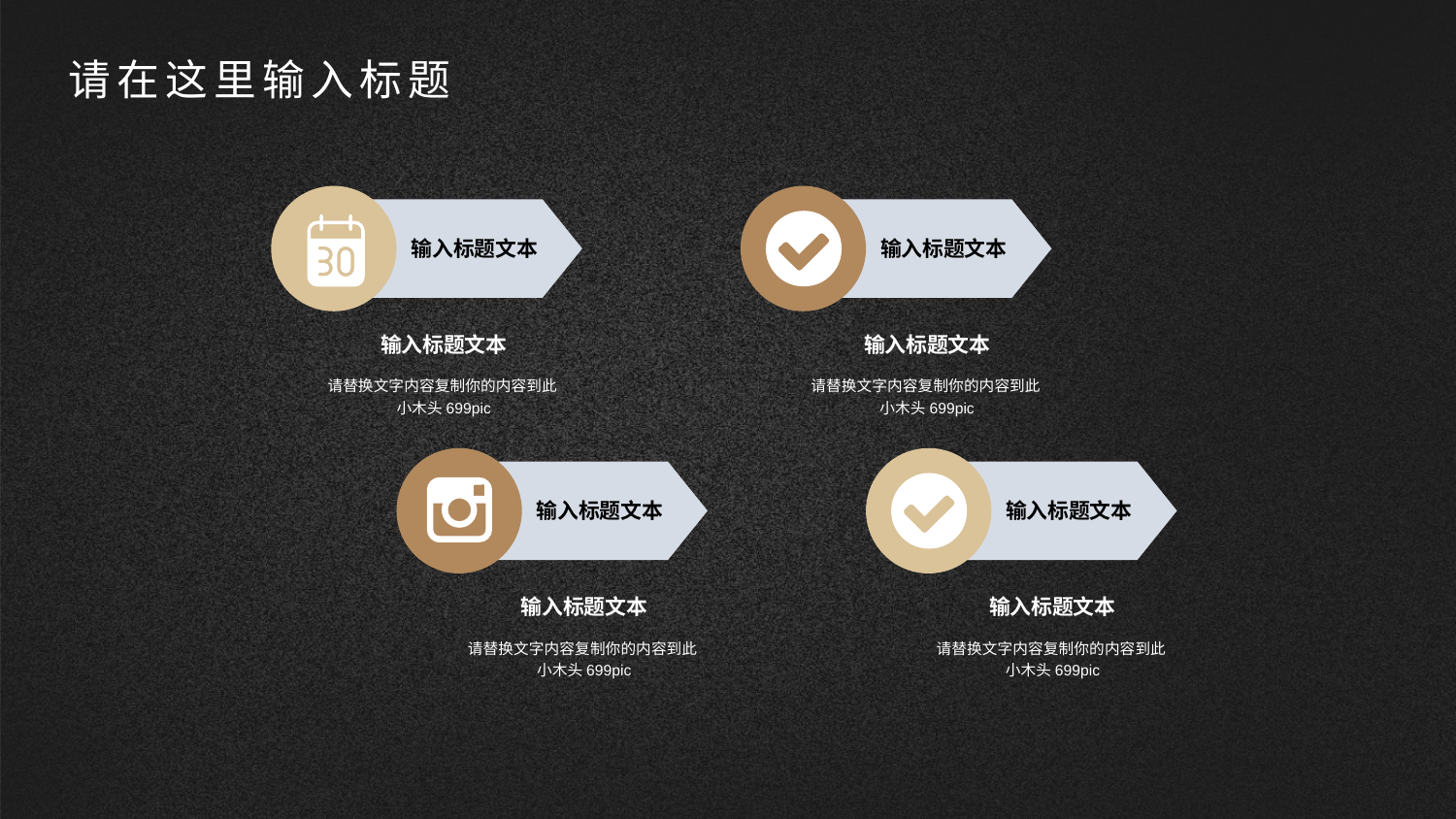

请在这里输入标题

    输入标题文本

输入标题文本
请替换文字内容复制你的内容到此
小木头699pic

    输入标题文本

输入标题文本
请替换文字内容复制你的内容到此
小木头699pic

    输入标题文本

输入标题文本
请替换文字内容复制你的内容到此
小木头699pic

    输入标题文本

输入标题文本
请替换文字内容复制你的内容到此
小木头699pic